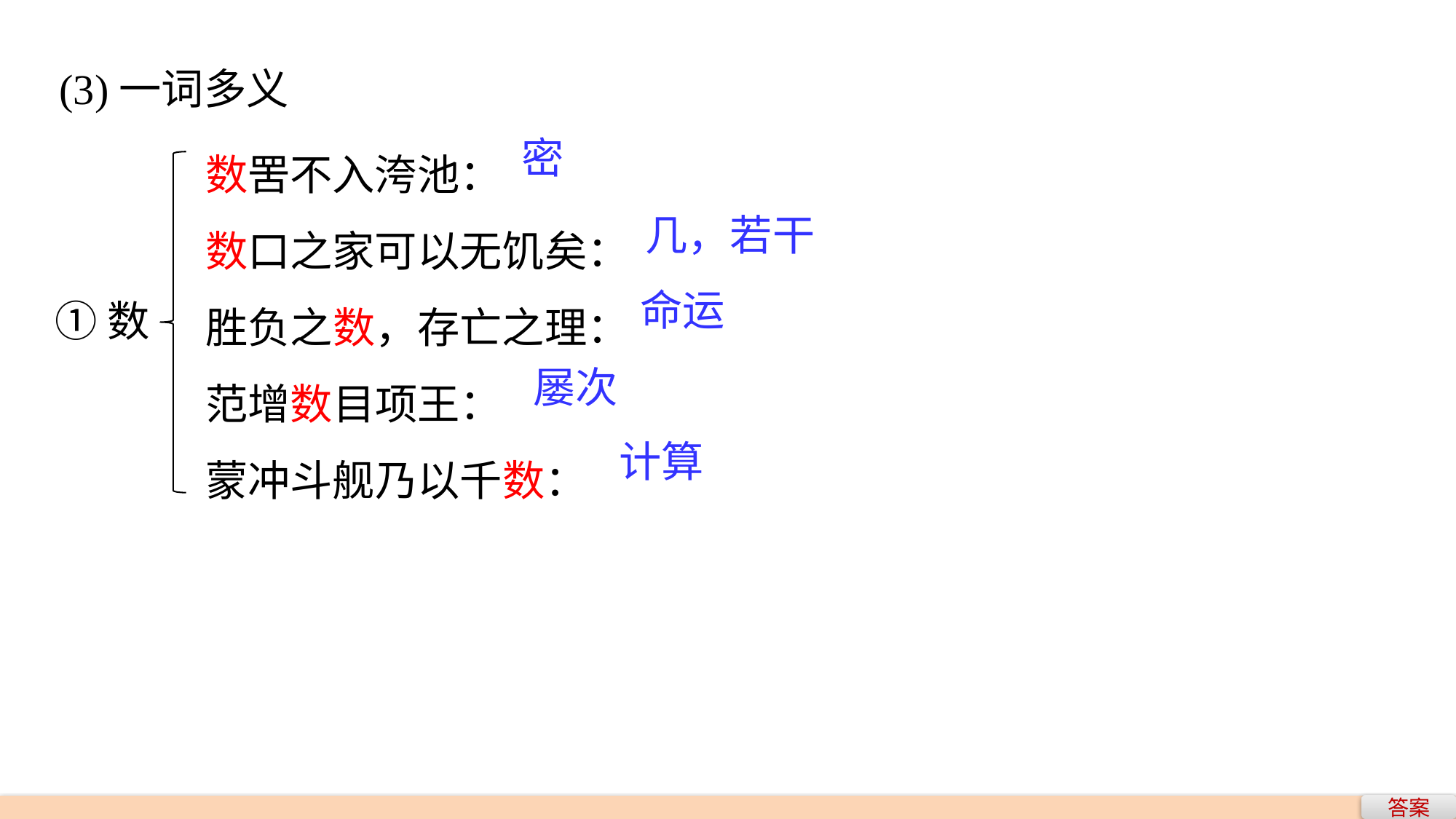

(3)一词多义
数罟不入洿池：
数口之家可以无饥矣：
胜负之数，存亡之理：
范增数目项王：
蒙冲斗舰乃以千数：
密

几，若干
命运
①数
屡次
计算
答案